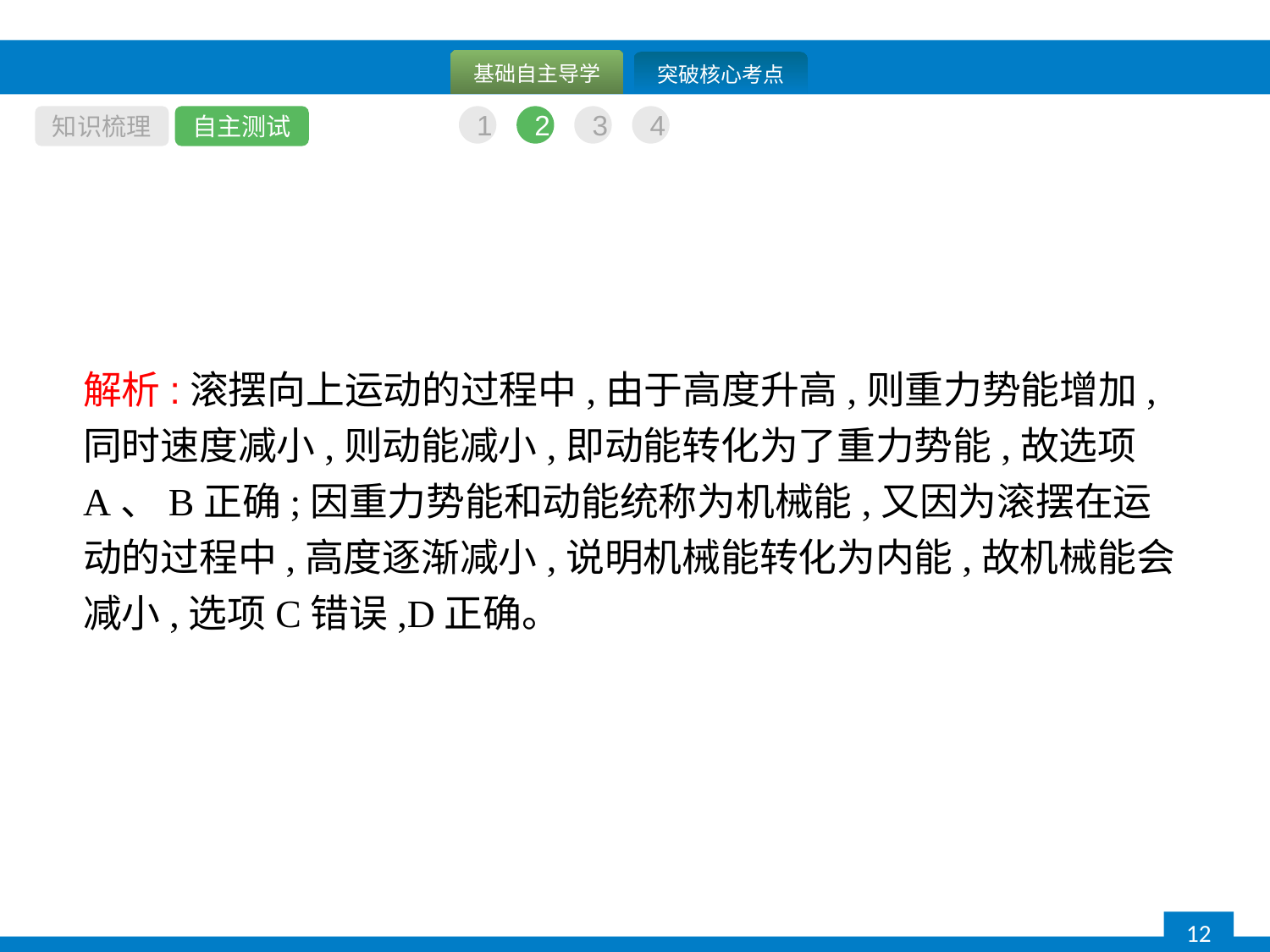

知识梳理
自主测试
1
2
3
4
解析:滚摆向上运动的过程中,由于高度升高,则重力势能增加,同时速度减小,则动能减小,即动能转化为了重力势能,故选项A、B正确;因重力势能和动能统称为机械能,又因为滚摆在运动的过程中,高度逐渐减小,说明机械能转化为内能,故机械能会减小,选项C错误,D正确。